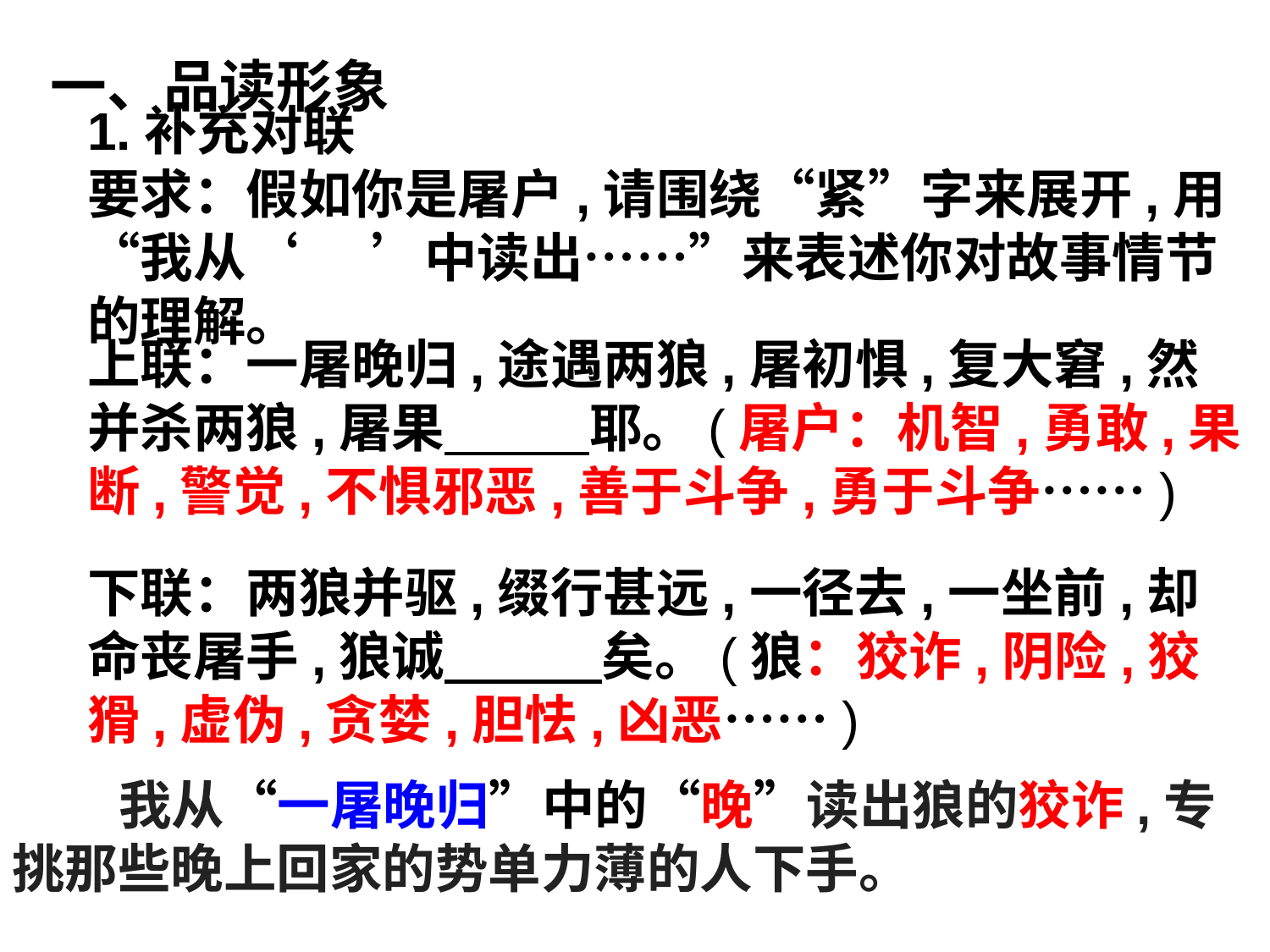

一、品读形象

1.补充对联
要求：假如你是屠户,请围绕“紧”字来展开,用“我从‘      ’中读出……”来表述你对故事情节的理解。
上联：一屠晚归,途遇两狼,屠初惧,复大窘,然并杀两狼,屠果            耶。(屠户：机智,勇敢,果断,警觉,不惧邪恶,善于斗争,勇于斗争……)
下联：两狼并驱,缀行甚远,一径去,一坐前,却命丧屠手,狼诚             矣。(狼：狡诈,阴险,狡猾,虚伪,贪婪,胆怯,凶恶……)
     我从“一屠晚归”中的“晚”读出狼的狡诈,专挑那些晚上回家的势单力薄的人下手。